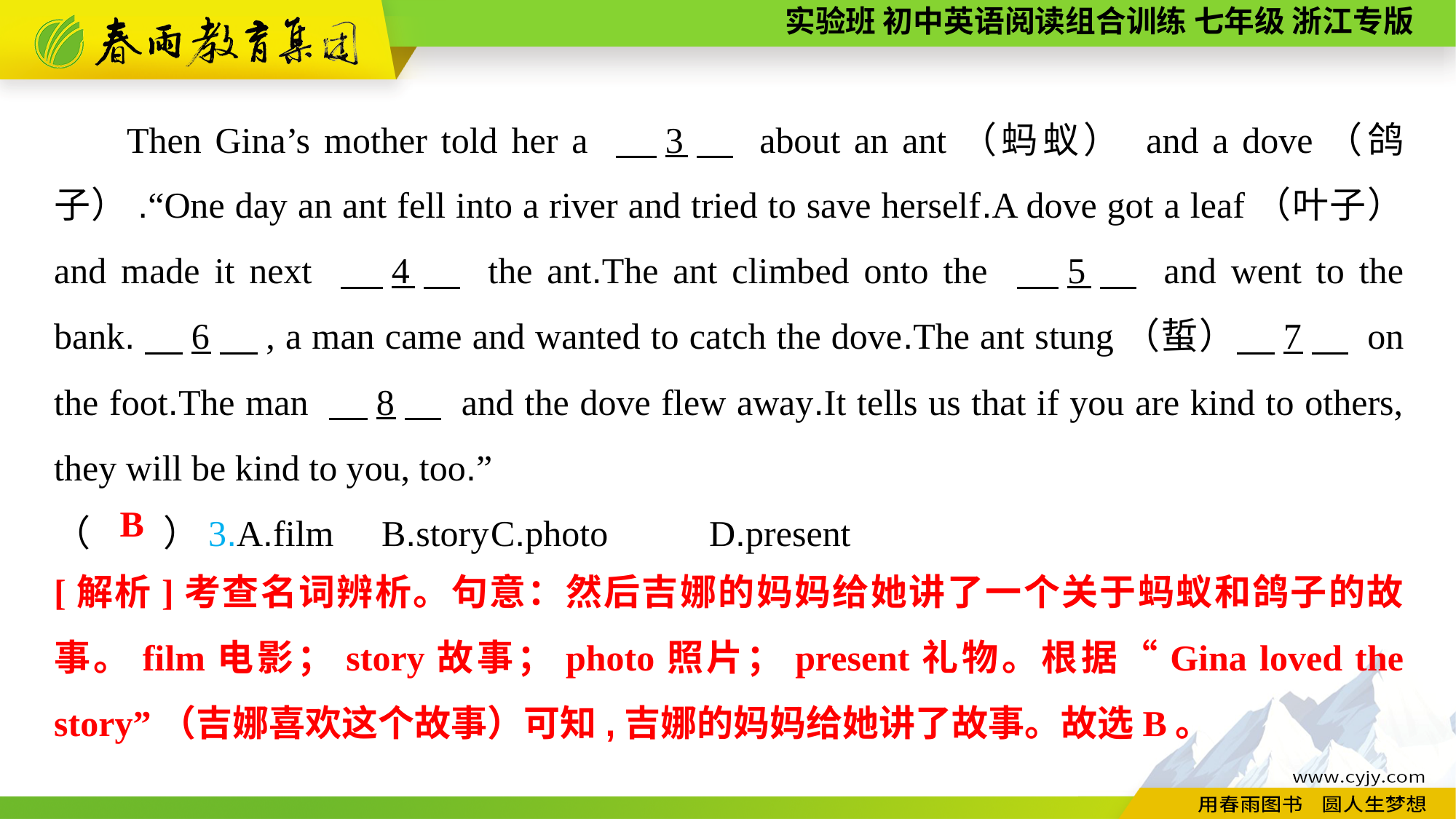

Then Gina’s mother told her a 　3　 about an ant（蚂蚁） and a dove（鸽子）.“One day an ant fell into a river and tried to save herself.A dove got a leaf（叶子） and made it next 　4　 the ant.The ant climbed onto the 　5　 and went to the bank.　6　, a man came and wanted to catch the dove.The ant stung（蜇）　7　 on the foot.The man 　8　 and the dove flew away.It tells us that if you are kind to others, they will be kind to you, too.”
（　　）3.A.film	B.story	C.photo	D.present
B
[解析]考查名词辨析。句意：然后吉娜的妈妈给她讲了一个关于蚂蚁和鸽子的故事。film电影；story故事；photo照片；present礼物。根据“Gina loved the story”（吉娜喜欢这个故事）可知,吉娜的妈妈给她讲了故事。故选B。